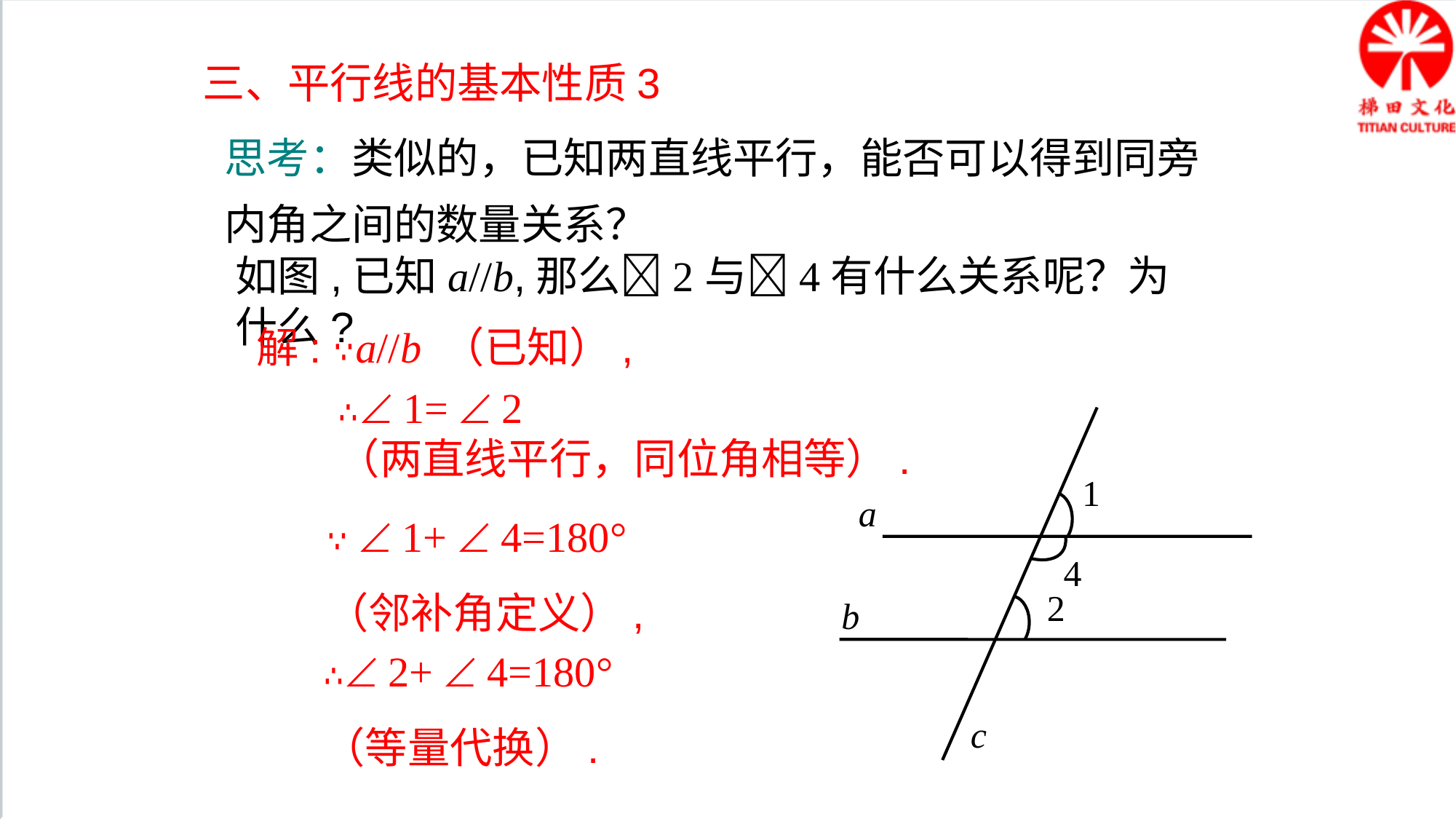

三、平行线的基本性质3
思考：类似的，已知两直线平行，能否可以得到同旁内角之间的数量关系？
如图,已知a//b,那么∠2与∠4有什么关系呢？为什么?
解: ∵a//b （已知）,
∴∠ 1= ∠ 2
（两直线平行，同位角相等）.

1
a

2
b

c

4
∵ ∠ 1+ ∠ 4=180°
（邻补角定义）,
∴∠ 2+ ∠ 4=180°
（等量代换）.